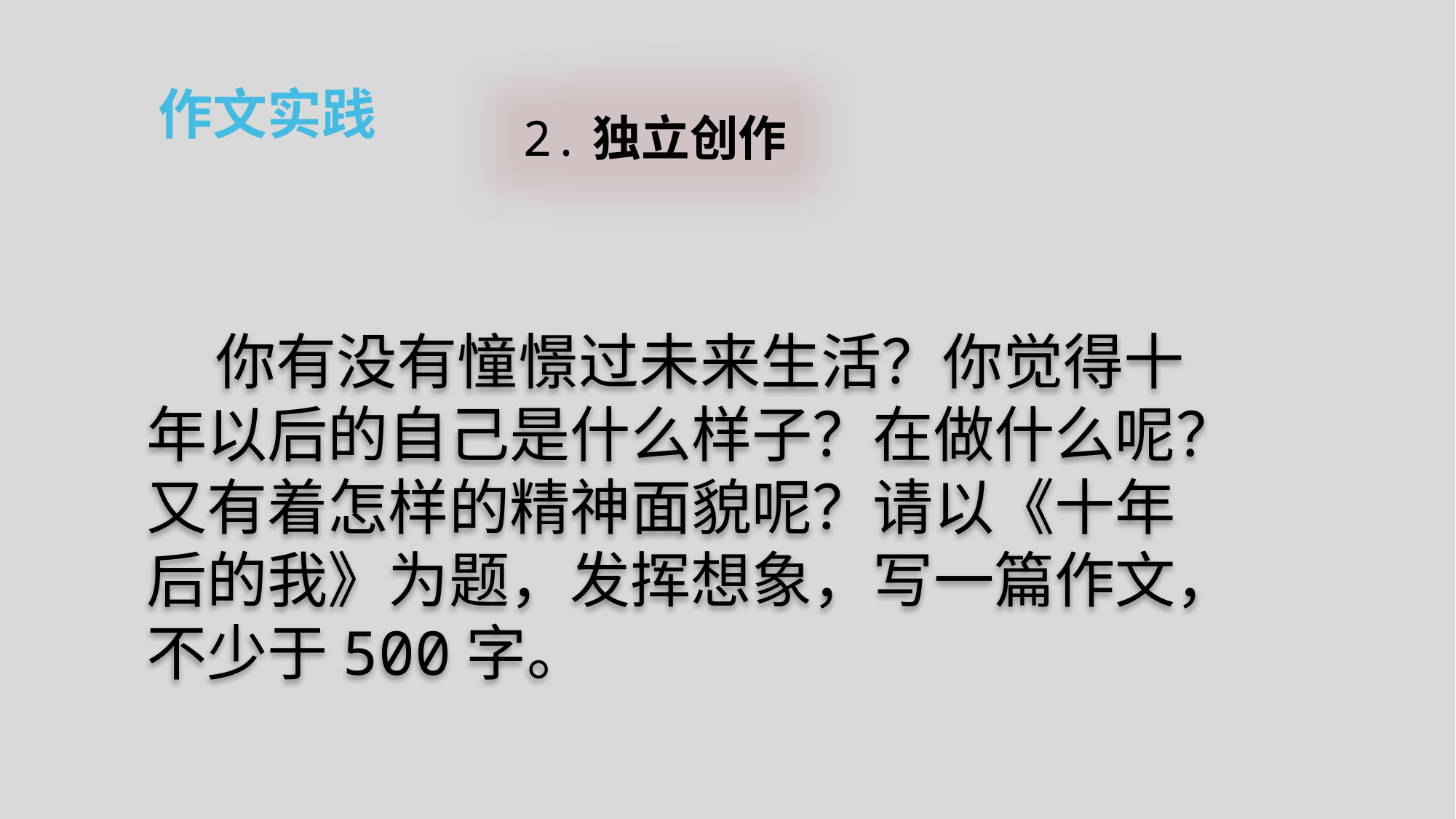

2.独立创作
作文实践
    你有没有憧憬过未来生活？你觉得十年以后的自己是什么样子？在做什么呢？又有着怎样的精神面貌呢？请以《十年后的我》为题，发挥想象，写一篇作文，不少于500字。